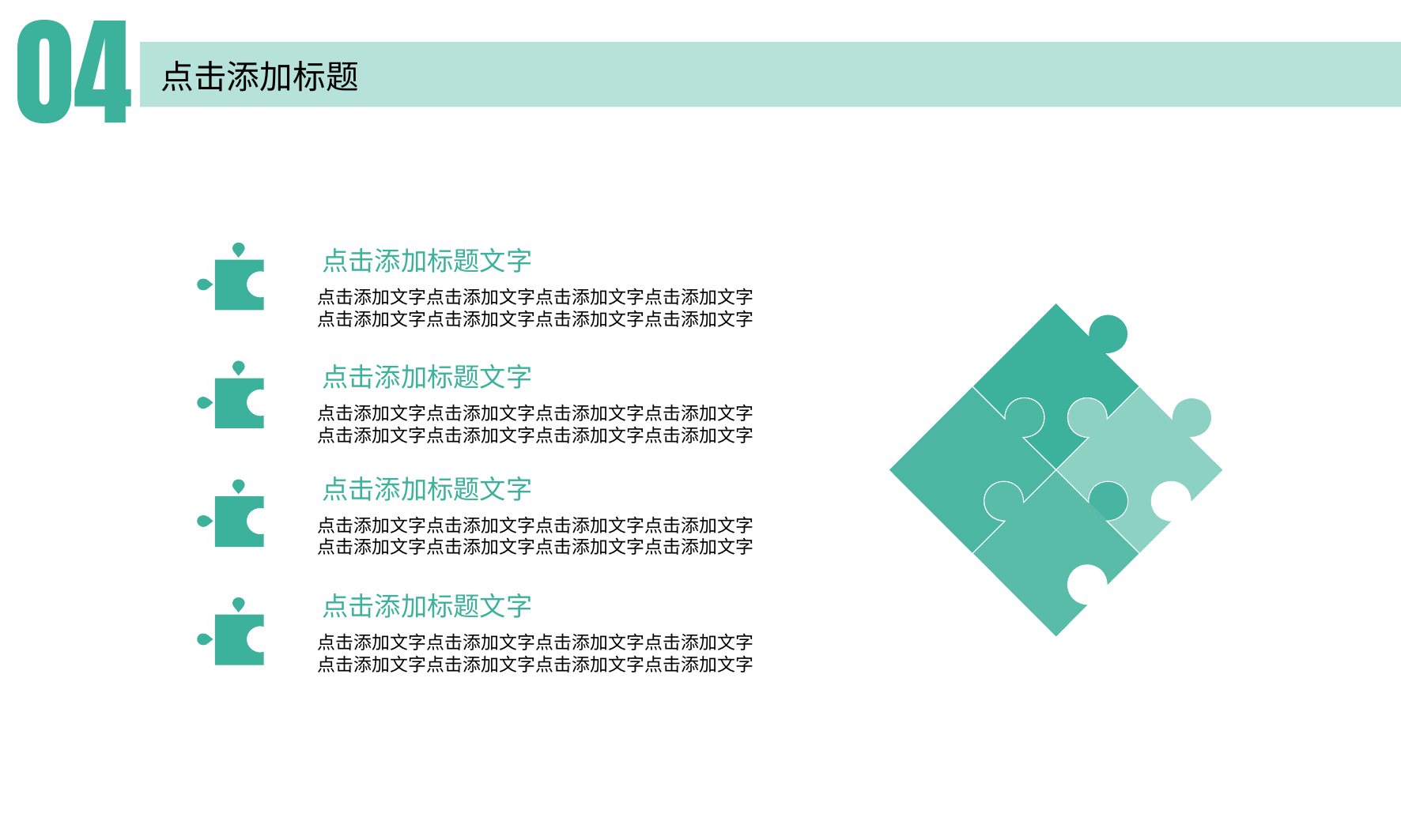

04

点击添加标题
点击添加标题文字

点击添加文字点击添加文字点击添加文字点击添加文字
点击添加文字点击添加文字点击添加文字点击添加文字

点击添加标题文字

点击添加文字点击添加文字点击添加文字点击添加文字
点击添加文字点击添加文字点击添加文字点击添加文字
点击添加标题文字

点击添加文字点击添加文字点击添加文字点击添加文字
点击添加文字点击添加文字点击添加文字点击添加文字
点击添加标题文字

点击添加文字点击添加文字点击添加文字点击添加文字
点击添加文字点击添加文字点击添加文字点击添加文字